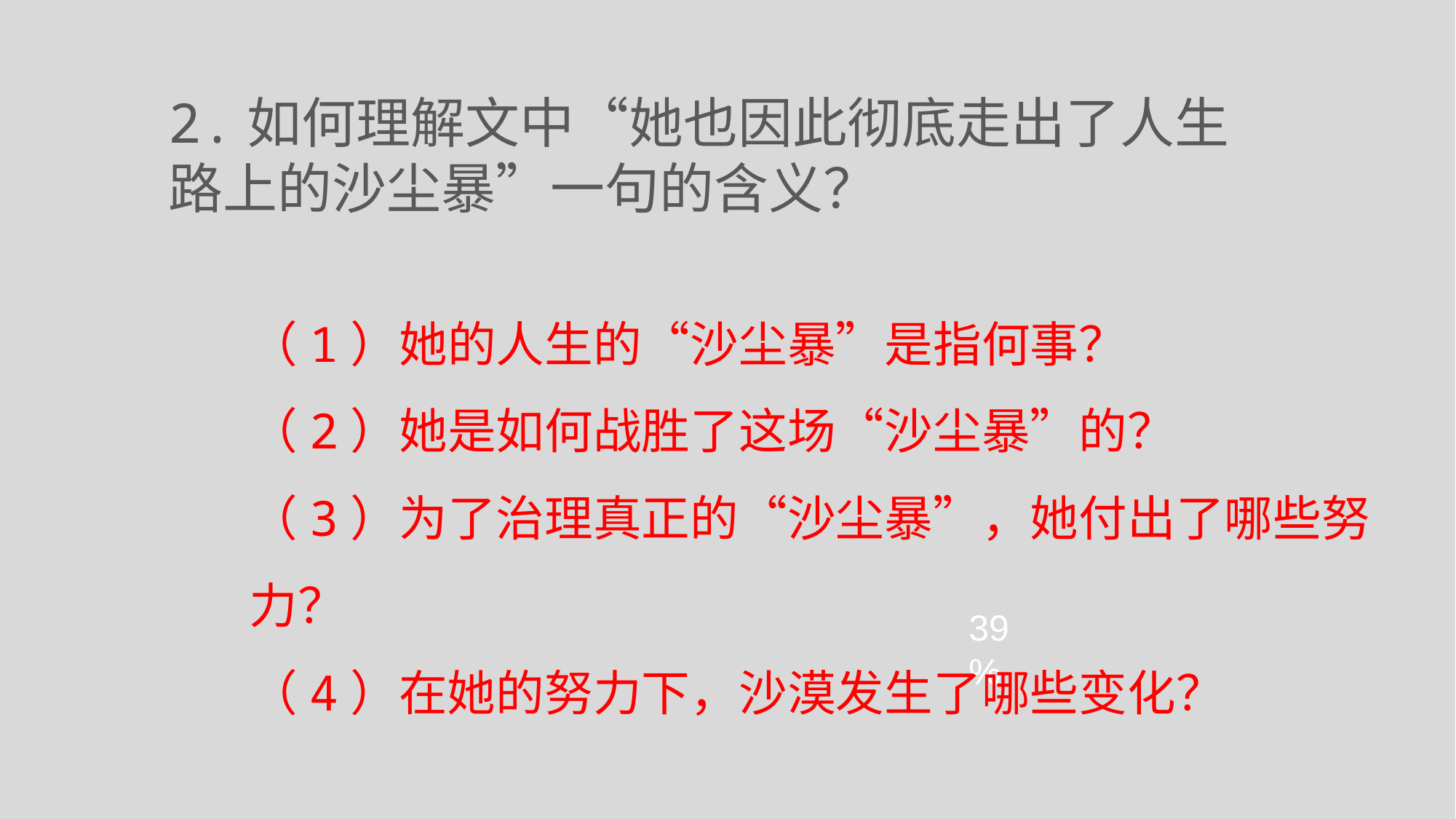

2.如何理解文中“她也因此彻底走出了人生路上的沙尘暴”一句的含义？

（1）她的人生的“沙尘暴”是指何事？
（2）她是如何战胜了这场“沙尘暴”的？
（3）为了治理真正的“沙尘暴”，她付出了哪些努力？
（4）在她的努力下，沙漠发生了哪些变化？
39%